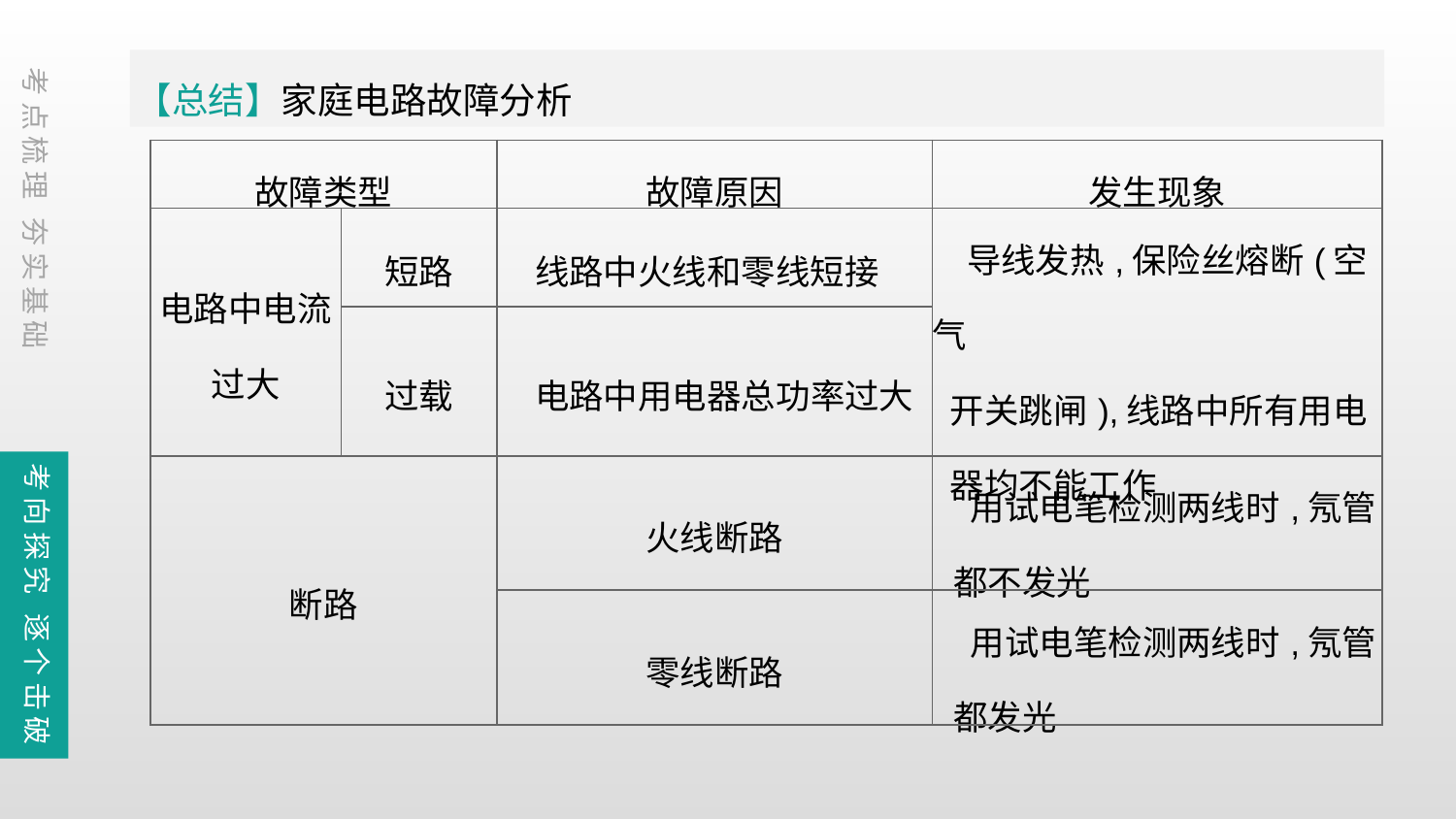

【总结】家庭电路故障分析
考点梳理 夯实基础
| 故障类型 |  | 故障原因 | 发生现象 |
| --- | --- | --- | --- |
| 电路中电流 过大 | 短路 | 线路中火线和零线短接 | 导线发热,保险丝熔断(空气 开关跳闸),线路中所有用电 器均不能工作 |
|  | 过载 | 电路中用电器总功率过大 |  |
| 断路 |  | 火线断路 | 用试电笔检测两线时,氖管 都不发光 |
|  |  | 零线断路 | 用试电笔检测两线时,氖管 都发光 |

考向探究 逐个击破